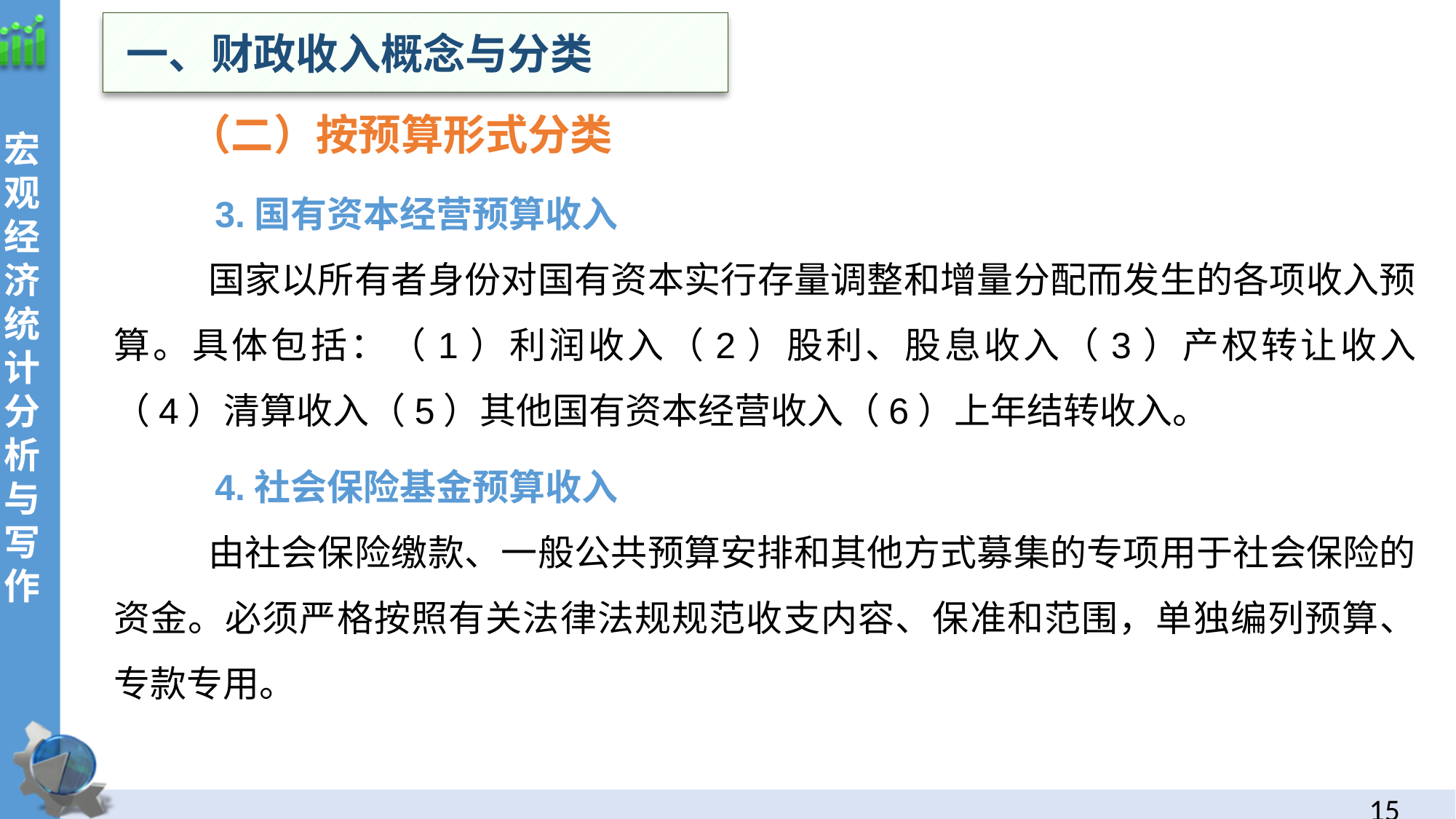

一、财政收入概念与分类
   （二）按预算形式分类
       3.国有资本经营预算收入
  国家以所有者身份对国有资本实行存量调整和增量分配而发生的各项收入预算。具体包括：（1）利润收入（2）股利、股息收入（3）产权转让收入（4）清算收入（5）其他国有资本经营收入（6）上年结转收入。
       4.社会保险基金预算收入
  由社会保险缴款、一般公共预算安排和其他方式募集的专项用于社会保险的资金。必须严格按照有关法律法规规范收支内容、保准和范围，单独编列预算、专款专用。

15